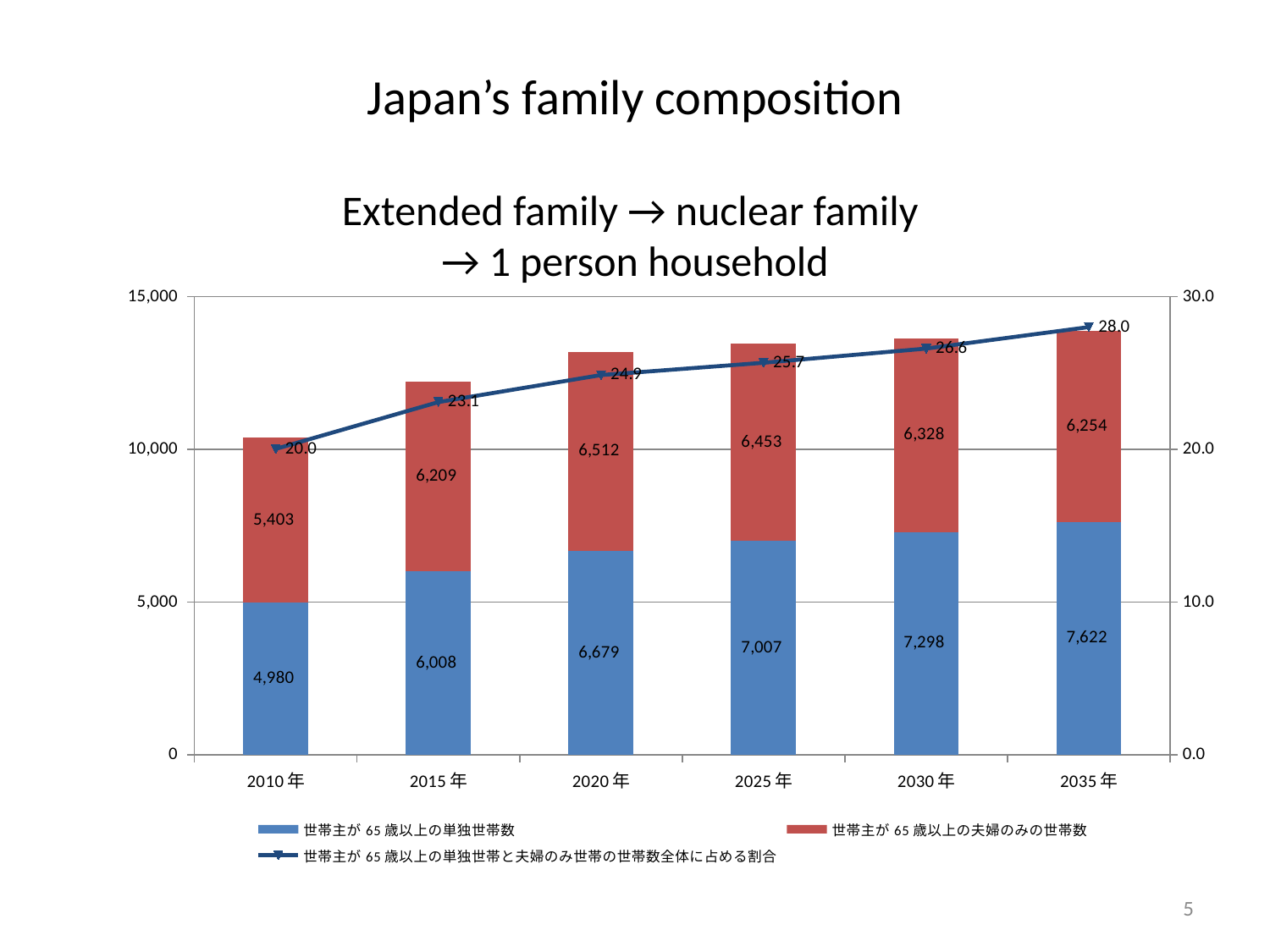

Japan’s family composition

Extended family → nuclear family
→ 1 person household

### Chart

| Category |  |  |  |
|---|---|---|---|
| 2010年 | 4979.781 | 5402.51 | 20.026676281979277 |
| 2015年 | 6008.31 | 6209.151000000004 | 23.093754952390515 |
| 2020年 | 6678.761 | 6511.719 | 24.86275514049863 |
| 2025年 | 7006.663000000001 | 6453.3220000000365 | 25.667838915252453 |
| 2030年 | 7297.999000000001 | 6327.991 | 26.597400421346393 |
| 2035年 | 7622.173000000002 | 6254.145 | 28.001697659869663 |
5